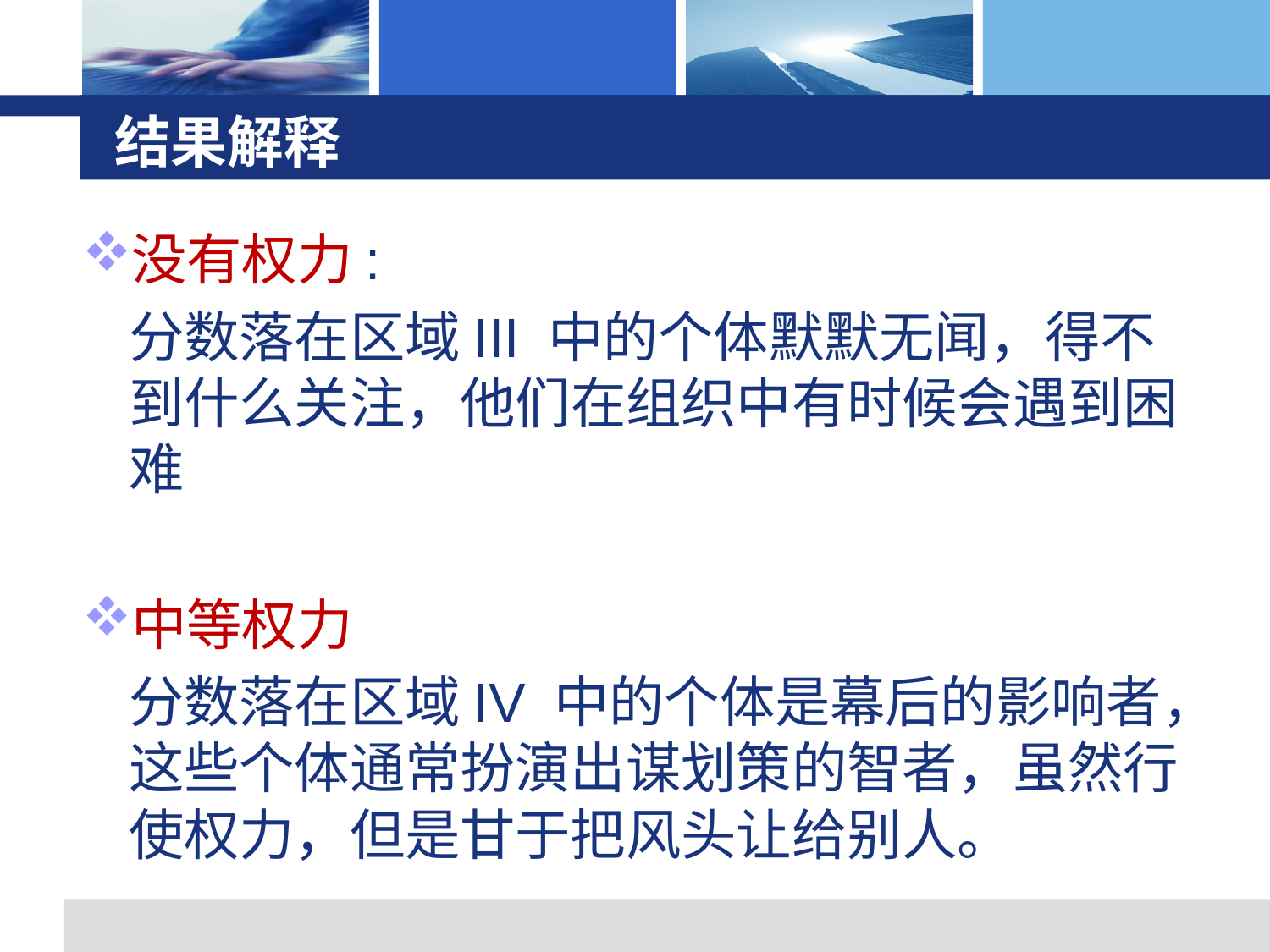

# 结果解释
没有权力:
	分数落在区域III 中的个体默默无闻，得不到什么关注，他们在组织中有时候会遇到困难

中等权力
	分数落在区域IV 中的个体是幕后的影响者，这些个体通常扮演出谋划策的智者，虽然行使权力，但是甘于把风头让给别人。